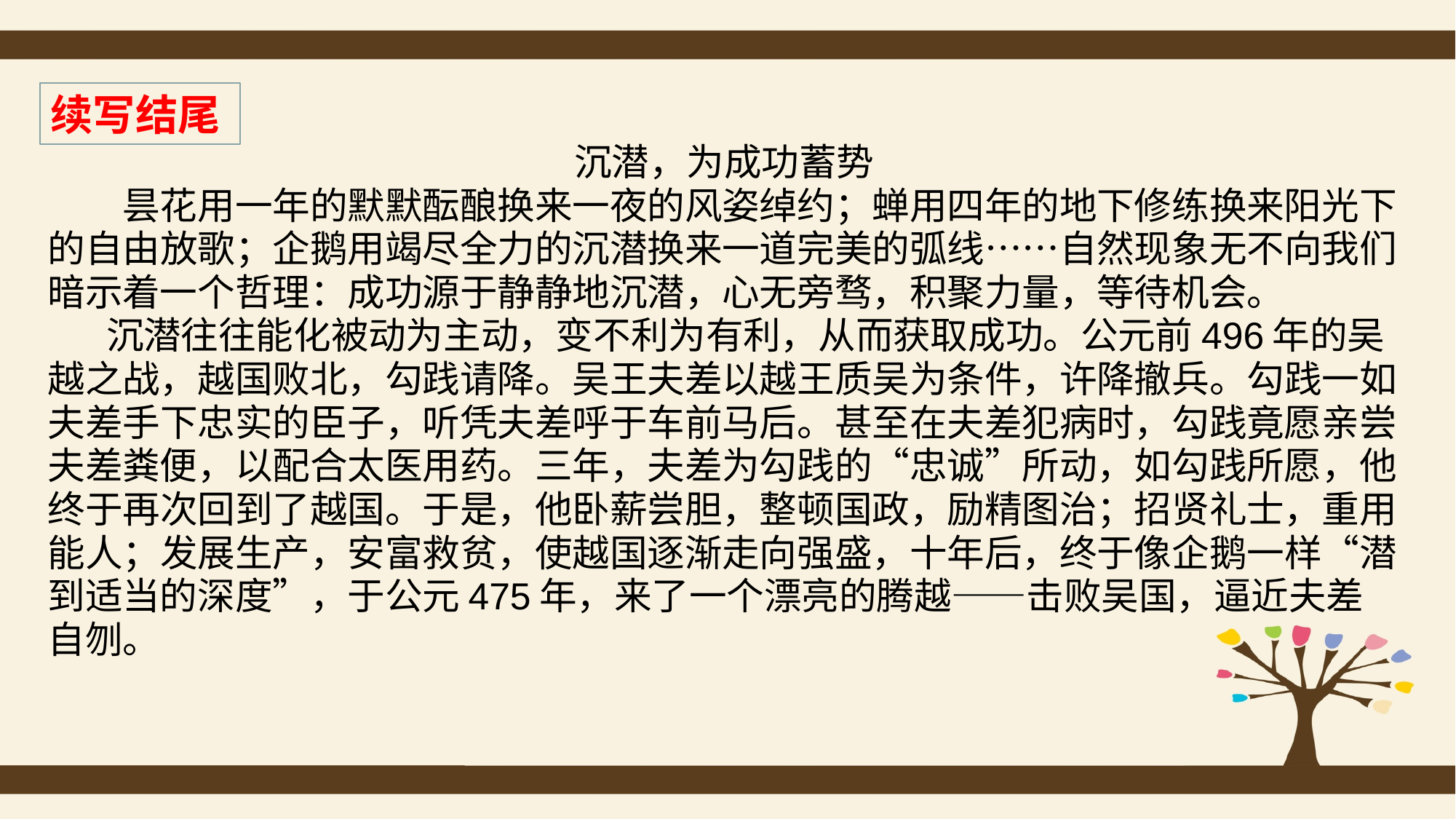

续写结尾
沉潜，为成功蓄势
　　昙花用一年的默默酝酿换来一夜的风姿绰约；蝉用四年的地下修练换来阳光下的自由放歌；企鹅用竭尽全力的沉潜换来一道完美的弧线……自然现象无不向我们暗示着一个哲理：成功源于静静地沉潜，心无旁骛，积聚力量，等待机会。
      沉潜往往能化被动为主动，变不利为有利，从而获取成功。公元前496年的吴越之战，越国败北，勾践请降。吴王夫差以越王质吴为条件，许降撤兵。勾践一如夫差手下忠实的臣子，听凭夫差呼于车前马后。甚至在夫差犯病时，勾践竟愿亲尝夫差粪便，以配合太医用药。三年，夫差为勾践的“忠诚”所动，如勾践所愿，他终于再次回到了越国。于是，他卧薪尝胆，整顿国政，励精图治；招贤礼士，重用能人；发展生产，安富救贫，使越国逐渐走向强盛，十年后，终于像企鹅一样“潜到适当的深度”，于公元475年，来了一个漂亮的腾越——击败吴国，逼近夫差自刎。